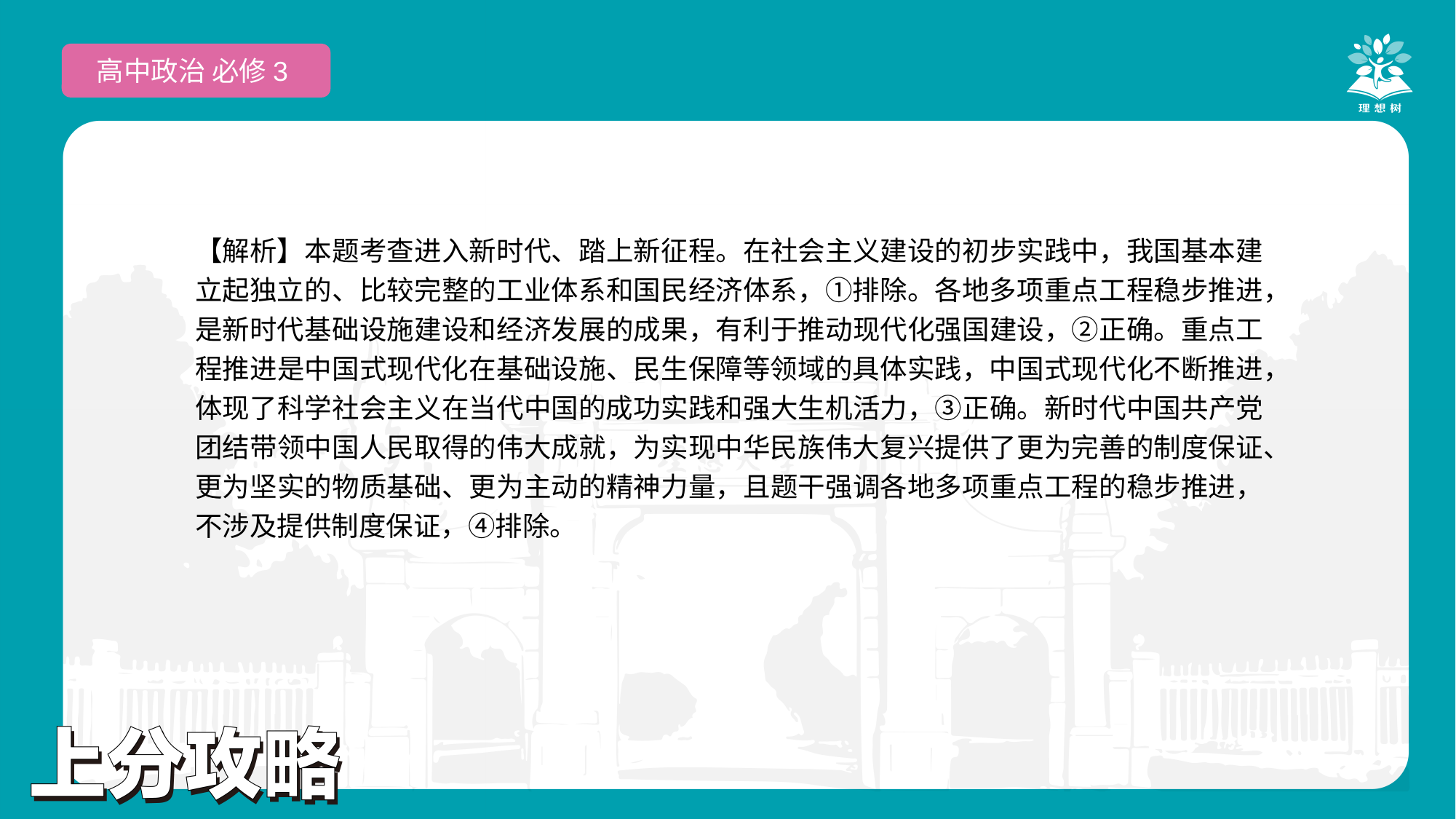

高中政治 必修3
【解析】本题考查进入新时代、踏上新征程。在社会主义建设的初步实践中，我国基本建立起独立的、比较完整的工业体系和国民经济体系，①排除。各地多项重点工程稳步推进，是新时代基础设施建设和经济发展的成果，有利于推动现代化强国建设，②正确。重点工程推进是中国式现代化在基础设施、民生保障等领域的具体实践，中国式现代化不断推进，体现了科学社会主义在当代中国的成功实践和强大生机活力，③正确。新时代中国共产党团结带领中国人民取得的伟大成就，为实现中华民族伟大复兴提供了更为完善的制度保证、更为坚实的物质基础、更为主动的精神力量，且题干强调各地多项重点工程的稳步推进，不涉及提供制度保证，④排除。